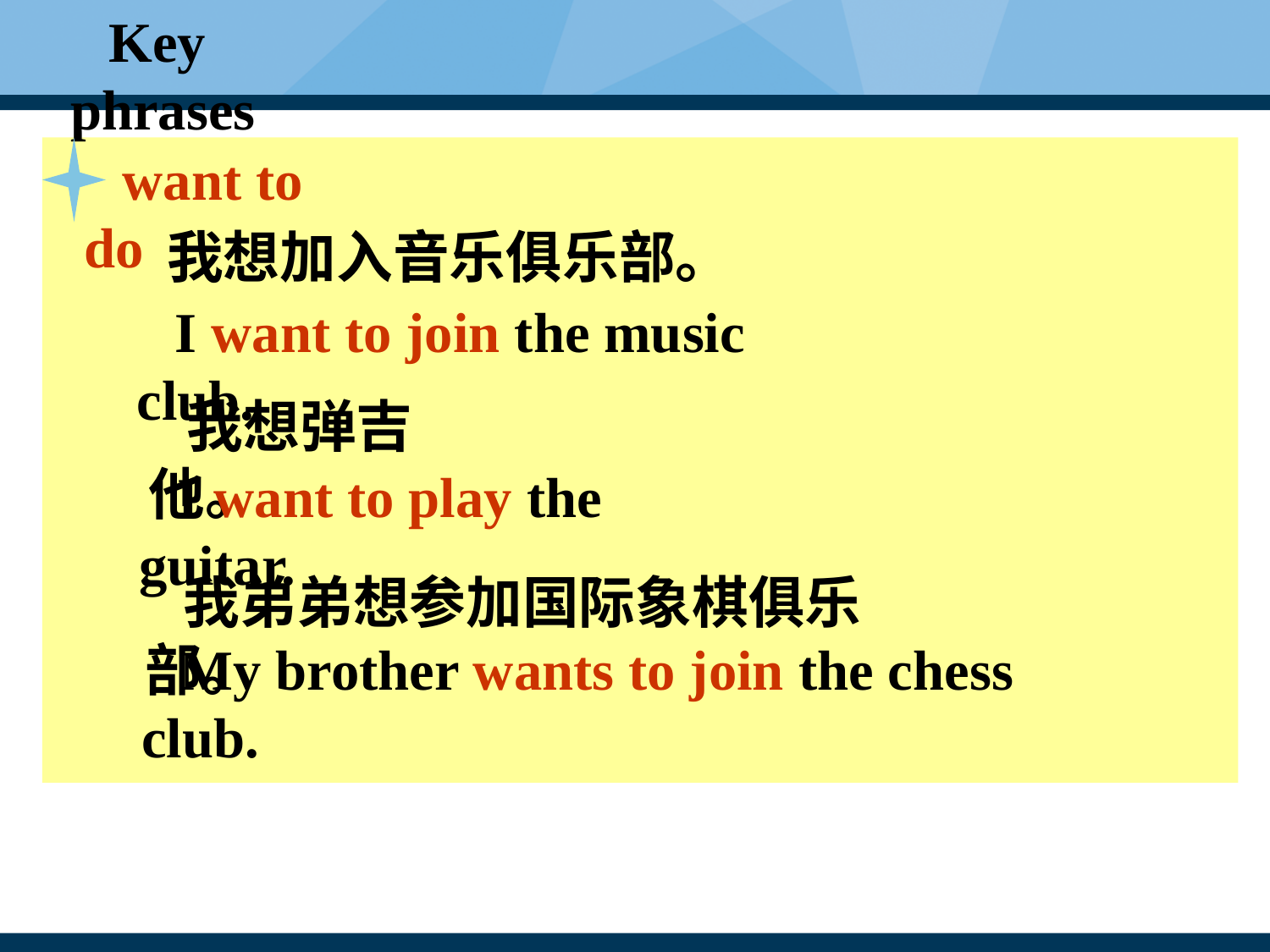

Key phrases

want to do
我想加入音乐俱乐部。
I want to join the music club.
我想弹吉他。
I want to play the guitar.
我弟弟想参加国际象棋俱乐部。
My brother wants to join the chess club.